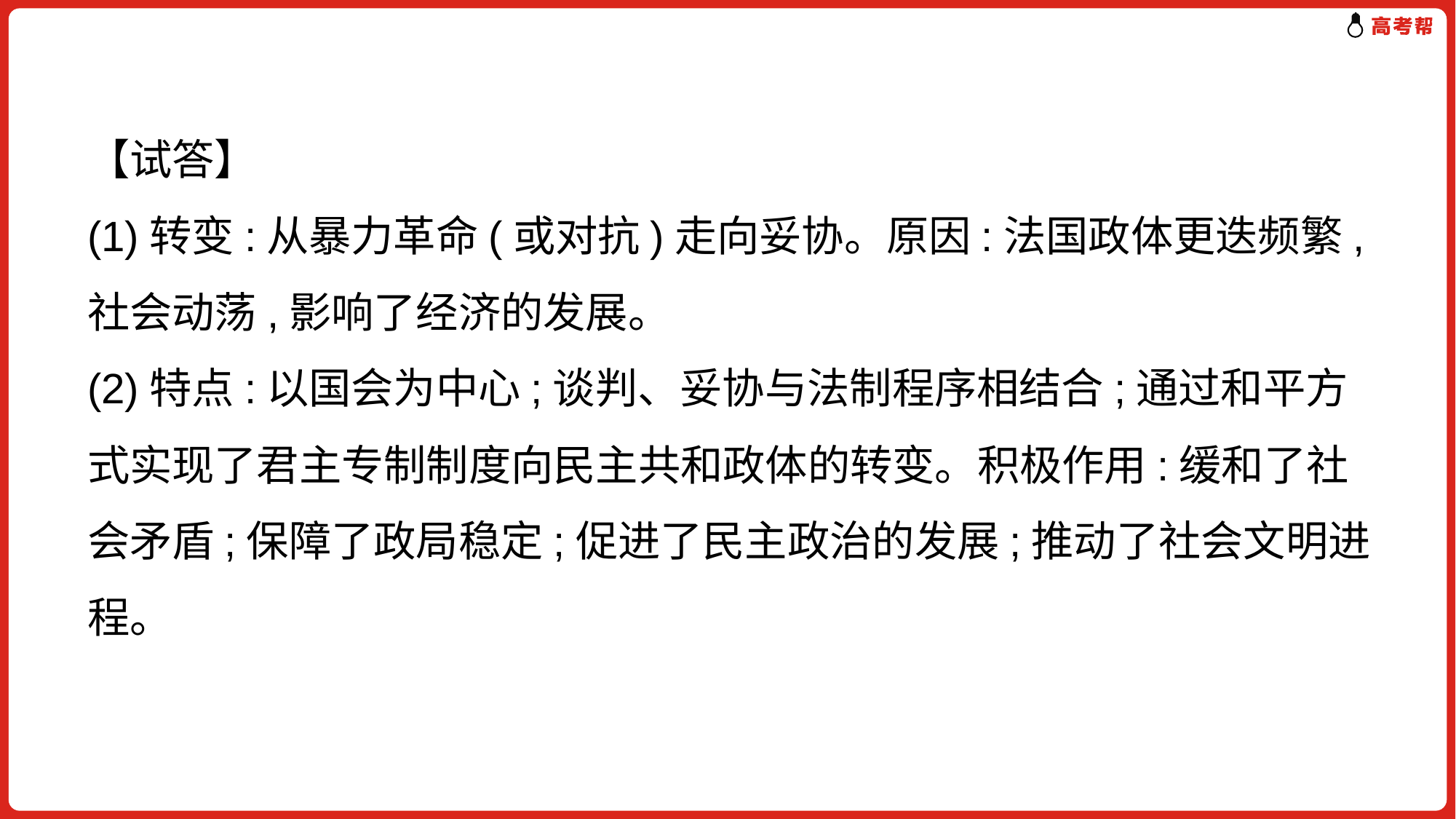

【试答】
(1)转变:从暴力革命(或对抗)走向妥协。原因:法国政体更迭频繁,社会动荡,影响了经济的发展。
(2)特点:以国会为中心;谈判、妥协与法制程序相结合;通过和平方式实现了君主专制制度向民主共和政体的转变。积极作用:缓和了社会矛盾;保障了政局稳定;促进了民主政治的发展;推动了社会文明进程。